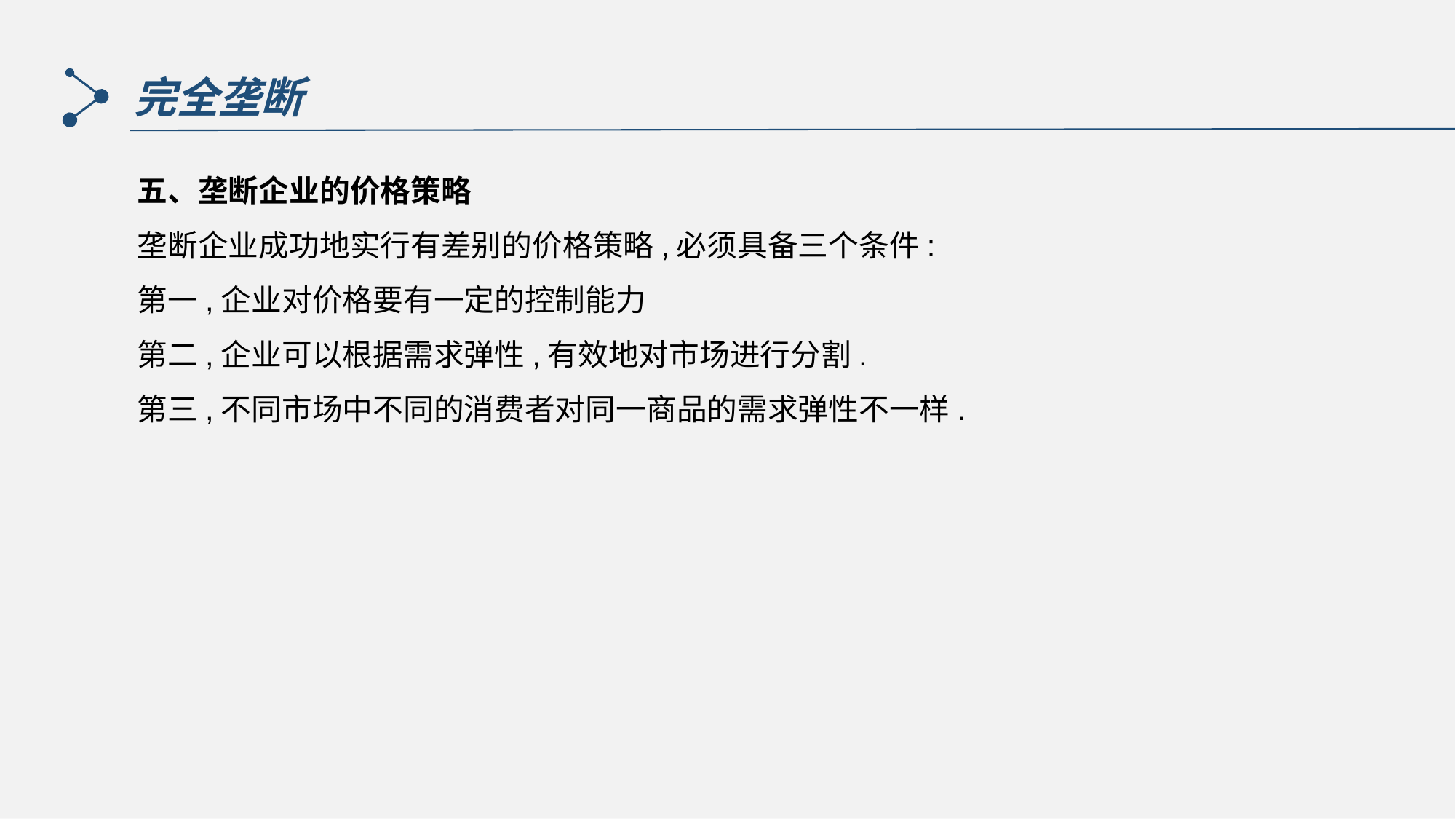

完全垄断
五、垄断企业的价格策略
垄断企业成功地实行有差别的价格策略,必须具备三个条件:
第一,企业对价格要有一定的控制能力
第二,企业可以根据需求弹性,有效地对市场进行分割.
第三,不同市场中不同的消费者对同一商品的需求弹性不一样.